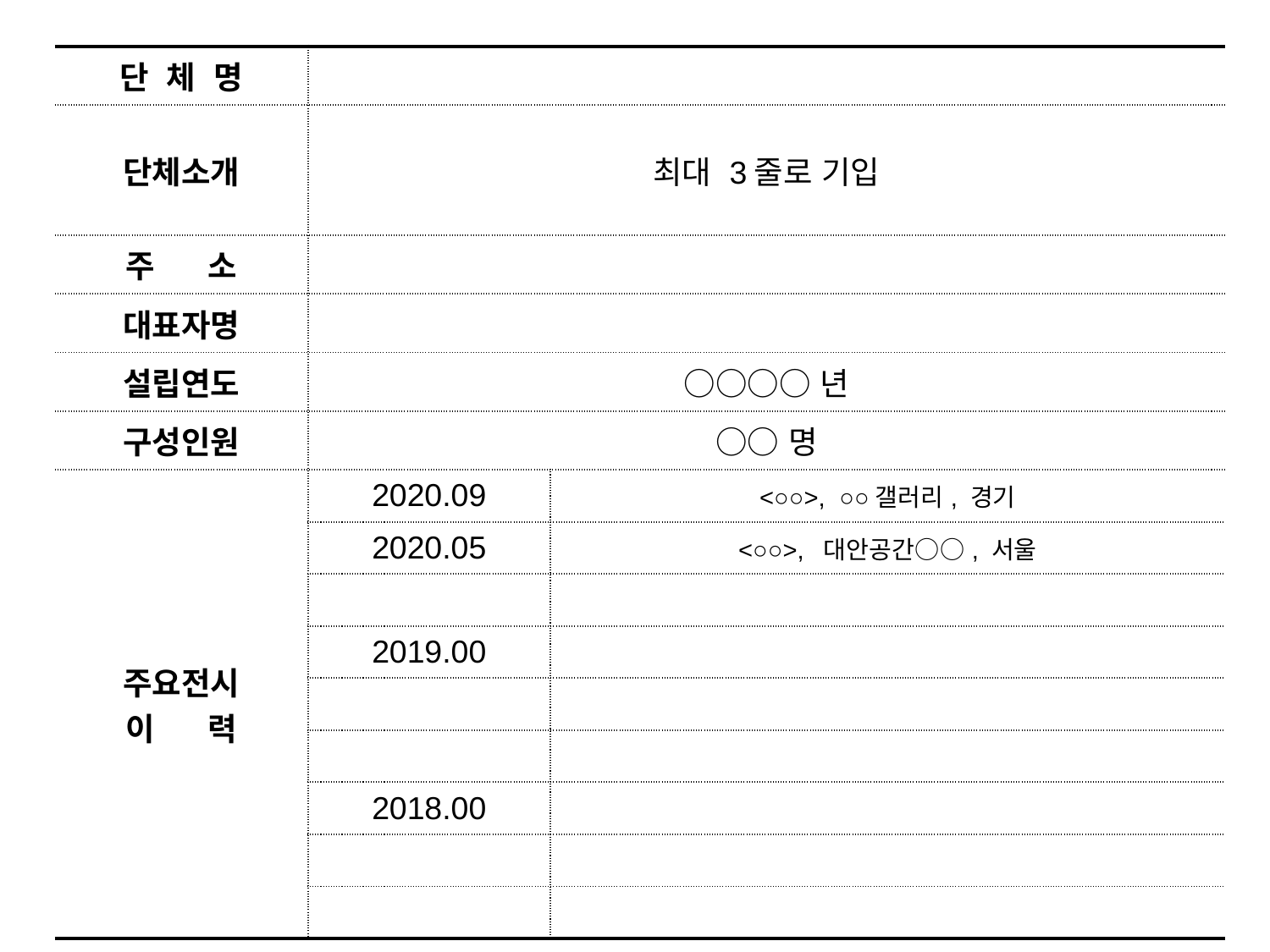

| 단 체 명 |  |  |
| --- | --- | --- |
| 단체소개 | 최대 3줄로 기입 |  |
| 주 소 |  |  |
| 대표자명 |  |  |
| 설립연도 | ○○○○년 |  |
| 구성인원 | ○○명 |  |
| 주요전시 이 력 | 2020.09 | <○○>, ○○갤러리, 경기 |
|  | 2020.05 | <○○>, 대안공간○○, 서울 |
|  |  |  |
|  | 2019.00 |  |
|  |  |  |
|  |  |  |
|  | 2018.00 |  |
|  |  |  |
|  |  |  |